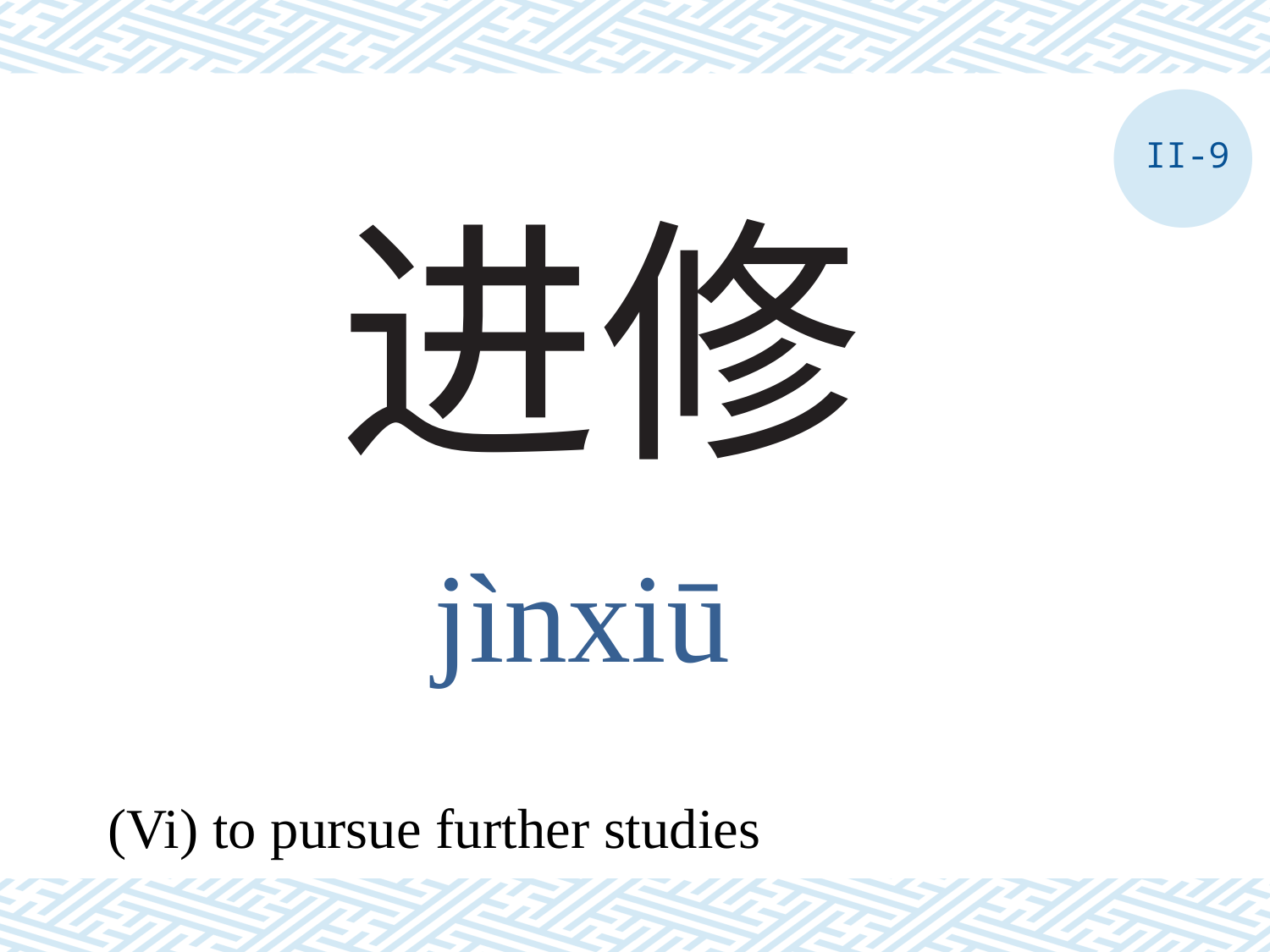

II-9

# 进修
jìnxiū
(Vi) to pursue further studies